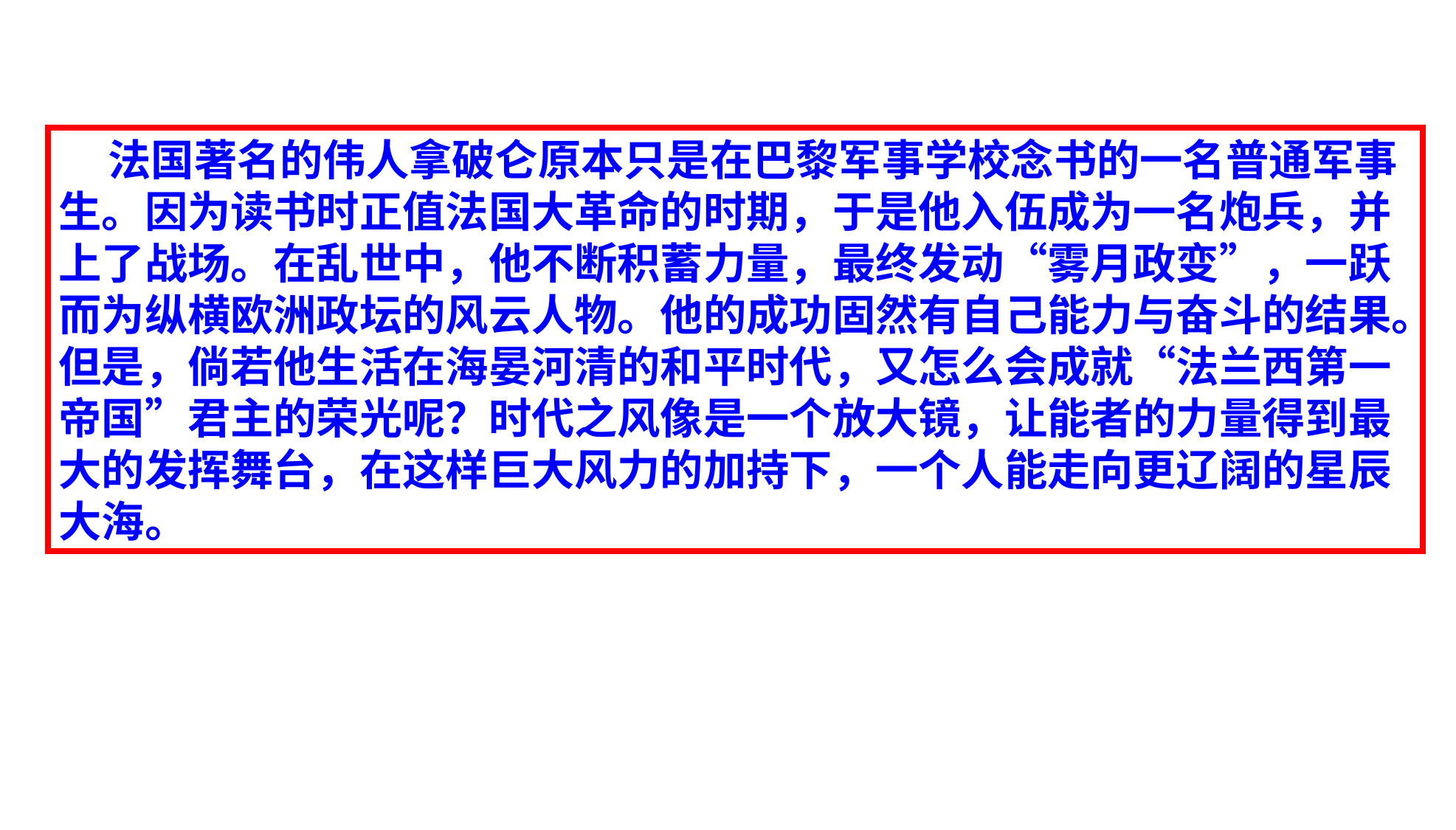

法国著名的伟人拿破仑原本只是在巴黎军事学校念书的一名普通军事生。因为读书时正值法国大革命的时期，于是他入伍成为一名炮兵，并上了战场。在乱世中，他不断积蓄力量，最终发动“雾月政变”，一跃而为纵横欧洲政坛的风云人物。他的成功固然有自己能力与奋斗的结果。但是，倘若他生活在海晏河清的和平时代，又怎么会成就“法兰西第一帝国”君主的荣光呢？时代之风像是一个放大镜，让能者的力量得到最大的发挥舞台，在这样巨大风力的加持下，一个人能走向更辽阔的星辰大海。